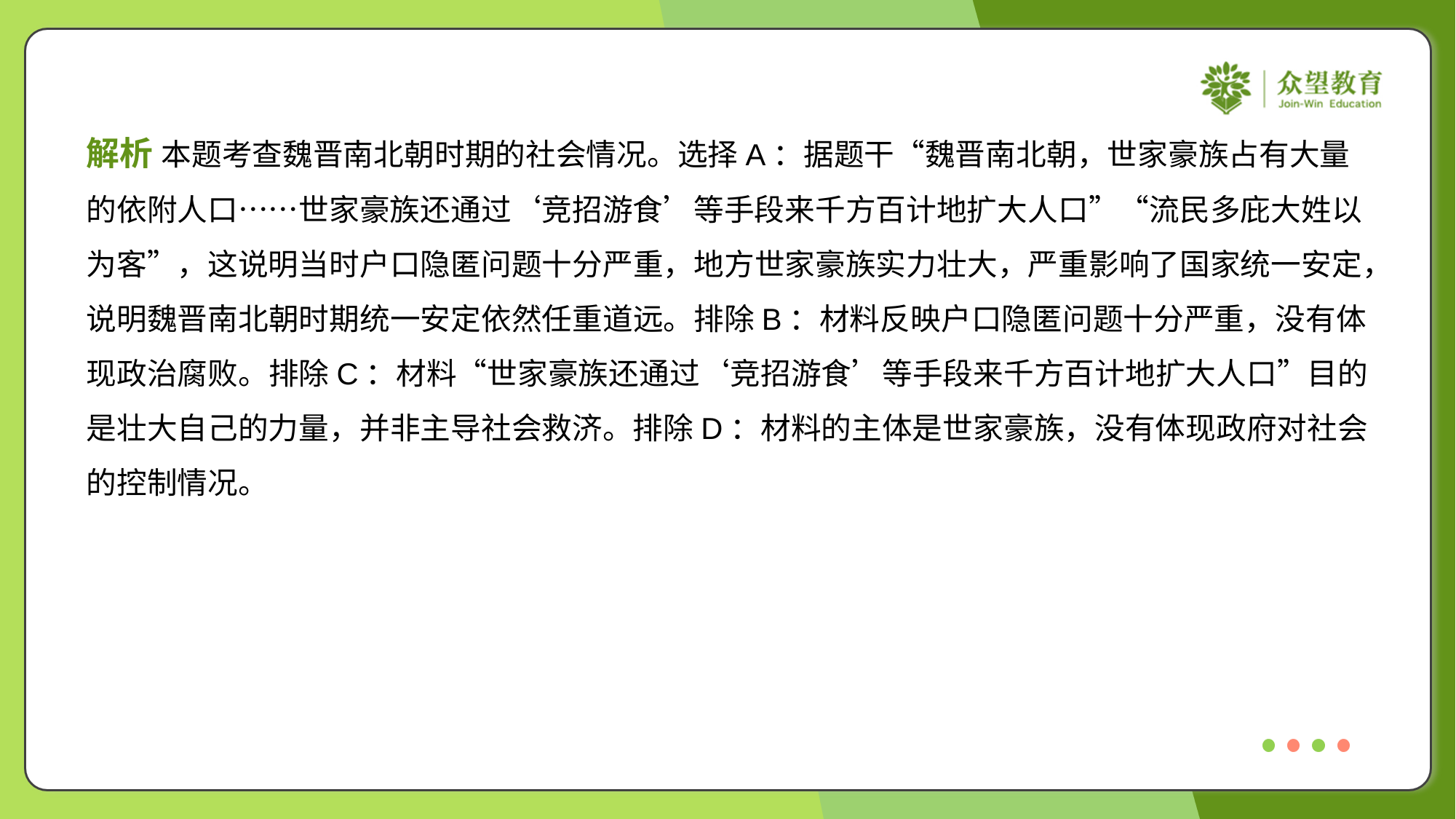

解析 本题考查魏晋南北朝时期的社会情况。选择A：据题干“魏晋南北朝，世家豪族占有大量
的依附人口……世家豪族还通过‘竞招游食’等手段来千方百计地扩大人口”“流民多庇大姓以
为客”，这说明当时户口隐匿问题十分严重，地方世家豪族实力壮大，严重影响了国家统一安定，
说明魏晋南北朝时期统一安定依然任重道远。排除B：材料反映户口隐匿问题十分严重，没有体
现政治腐败。排除C：材料“世家豪族还通过‘竞招游食’等手段来千方百计地扩大人口”目的
是壮大自己的力量，并非主导社会救济。排除D：材料的主体是世家豪族，没有体现政府对社会
的控制情况。